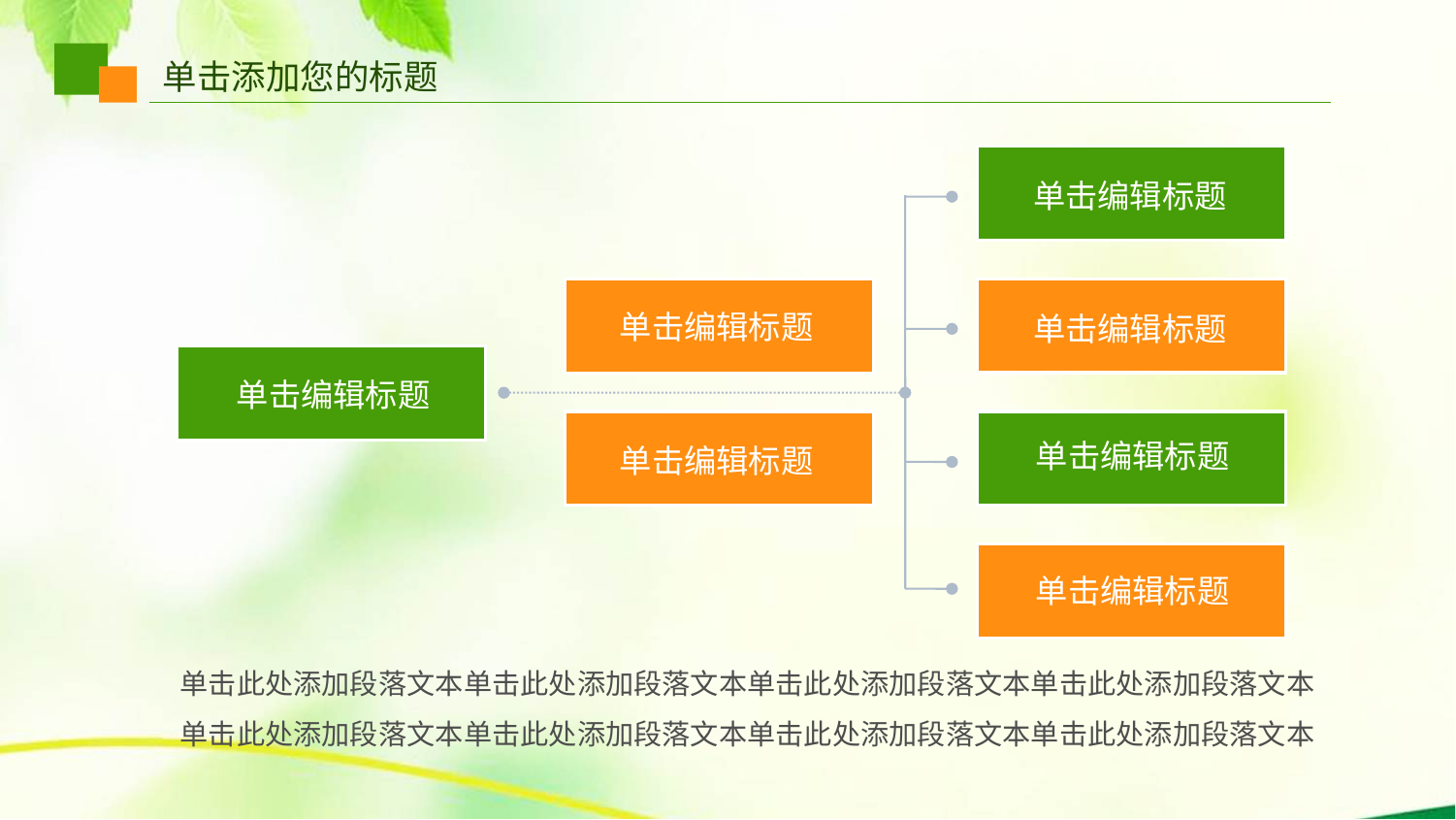

单击添加您的标题

单击编辑标题

单击编辑标题
单击编辑标题

单击编辑标题

单击编辑标题
单击编辑标题

单击编辑标题

单击此处添加段落文本单击此处添加段落文本单击此处添加段落文本单击此处添加段落文本单击此处添加段落文本单击此处添加段落文本单击此处添加段落文本单击此处添加段落文本